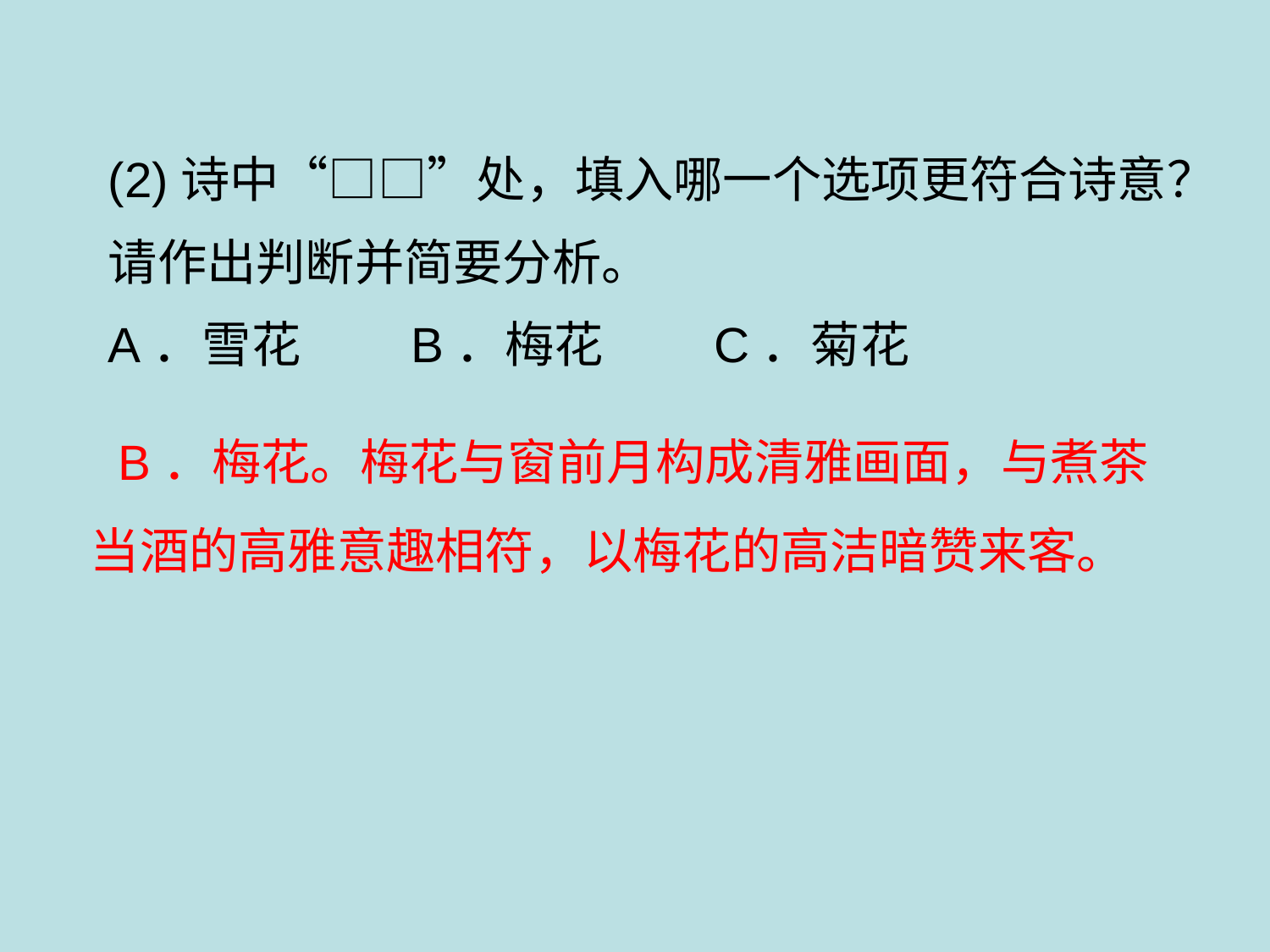

(2)诗中“□□”处，填入哪一个选项更符合诗意？请作出判断并简要分析。
A．雪花　　B．梅花　　C．菊花
  B．梅花。梅花与窗前月构成清雅画面，与煮茶当酒的高雅意趣相符，以梅花的高洁暗赞来客。